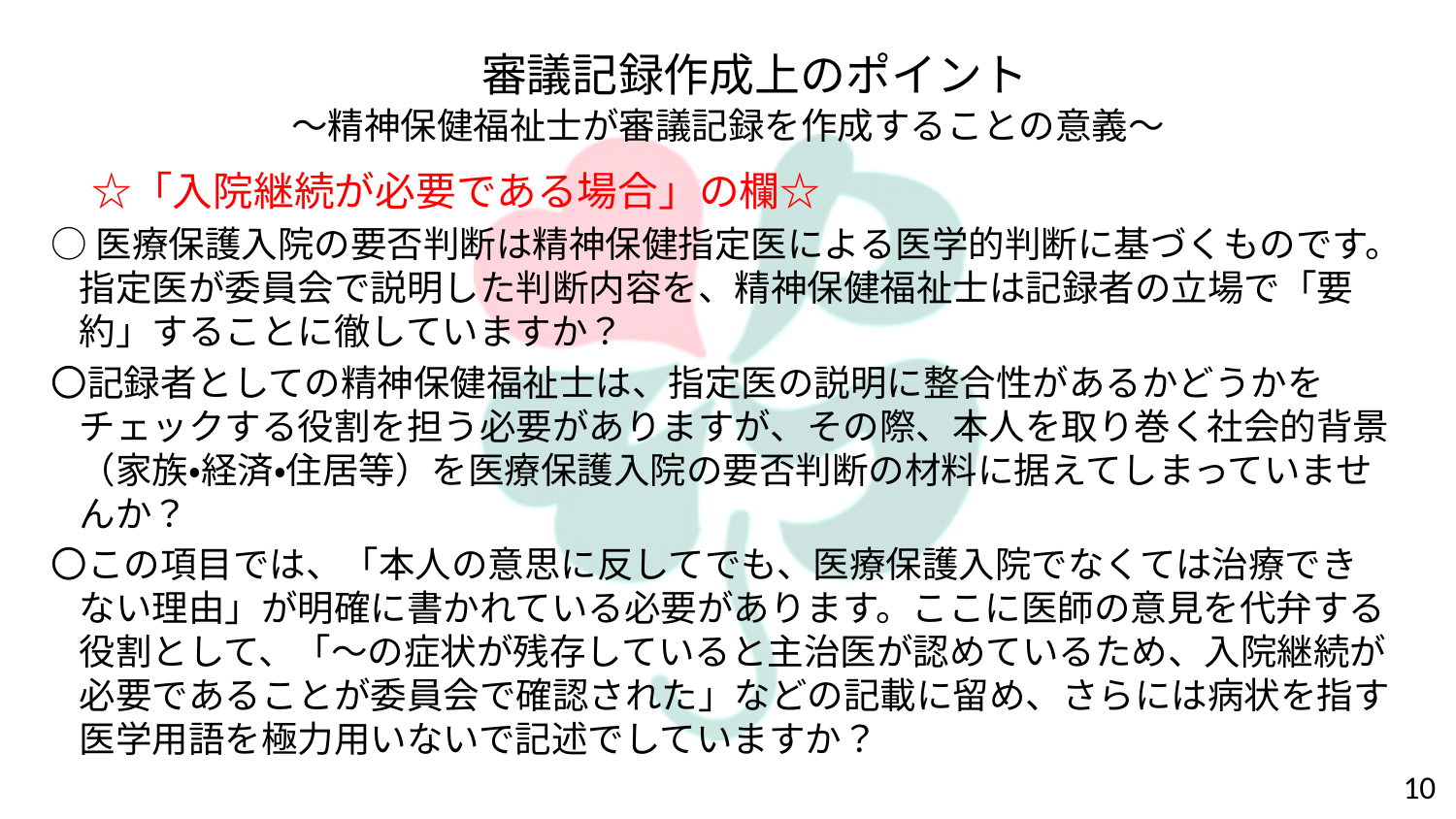

審議記録作成上のポイント
～精神保健福祉士が審議記録を作成することの意義～
　☆「入院継続が必要である場合」の欄☆
○医療保護入院の要否判断は精神保健指定医による医学的判断に基づくものです。指定医が委員会で説明した判断内容を、精神保健福祉士は記録者の立場で「要約」することに徹していますか？
〇記録者としての精神保健福祉士は、指定医の説明に整合性があるかどうかをチェックする役割を担う必要がありますが、その際、本人を取り巻く社会的背景（家族・経済・住居等）を医療保護入院の要否判断の材料に据えてしまっていませんか？
〇この項目では、「本人の意思に反してでも、医療保護入院でなくては治療できない理由」が明確に書かれている必要があります。ここに医師の意見を代弁する役割として、「～の症状が残存していると主治医が認めているため、入院継続が必要であることが委員会で確認された」などの記載に留め、さらには病状を指す医学用語を極力用いないで記述でしていますか？

10